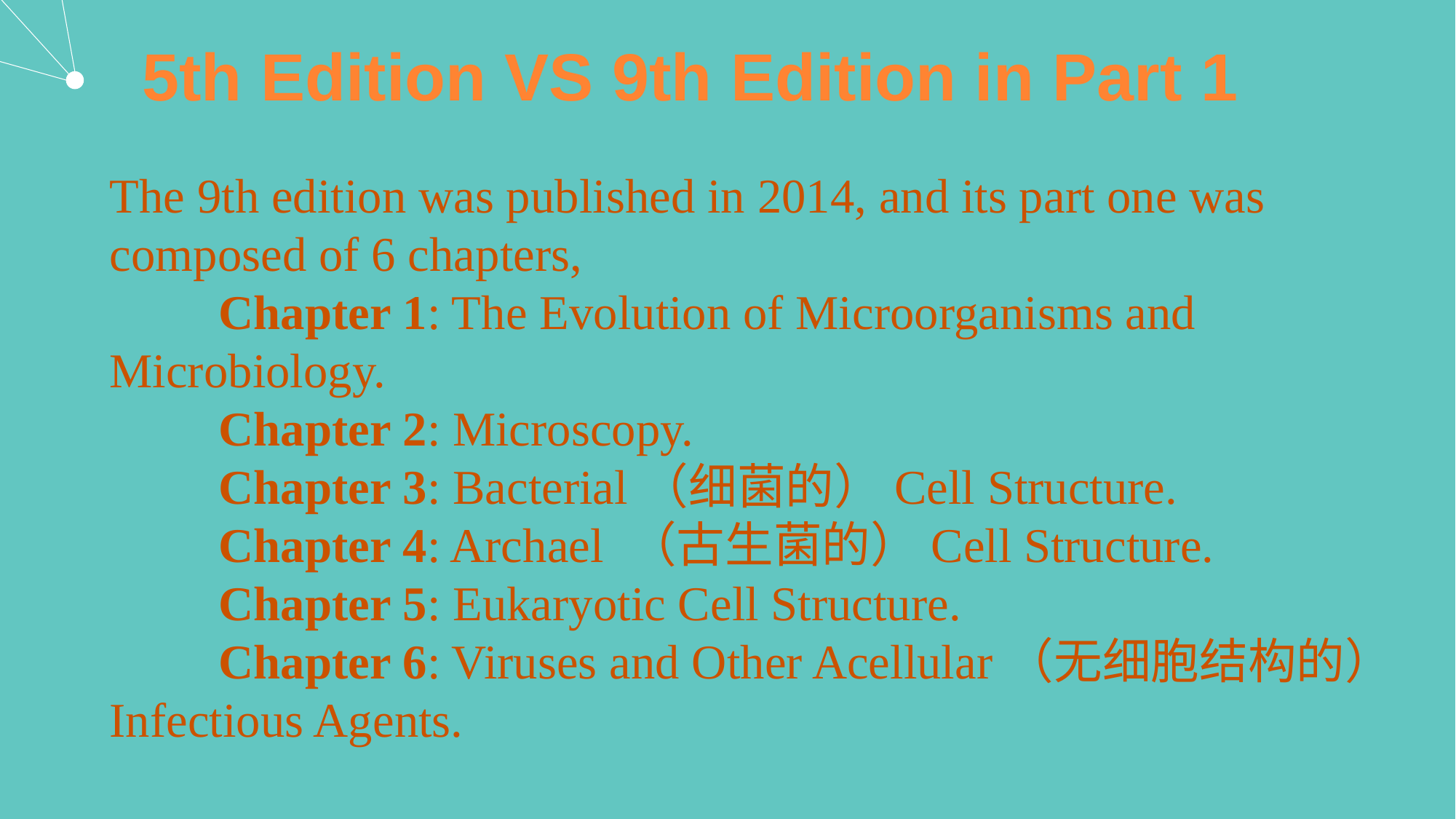

# 5th Edition VS 9th Edition in Part 1
The 9th edition was published in 2014, and its part one was composed of 6 chapters,
	Chapter 1: The Evolution of Microorganisms and Microbiology.
	Chapter 2: Microscopy.
	Chapter 3: Bacterial（细菌的）Cell Structure.
	Chapter 4: Archael （古生菌的）Cell Structure.
	Chapter 5: Eukaryotic Cell Structure.
	Chapter 6: Viruses and Other Acellular（无细胞结构的） Infectious Agents.